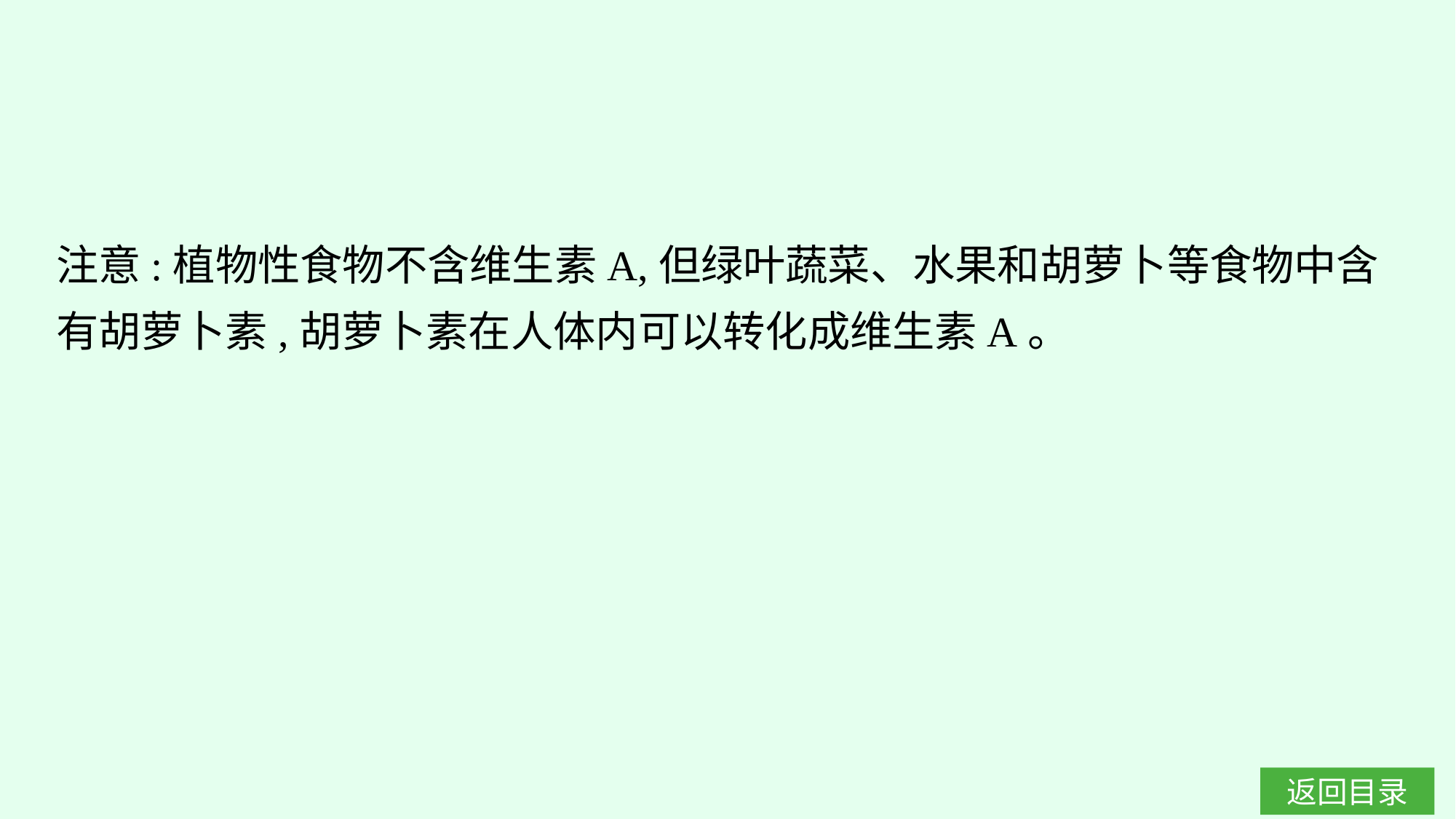

注意:植物性食物不含维生素A,但绿叶蔬菜、水果和胡萝卜等食物中含有胡萝卜素,胡萝卜素在人体内可以转化成维生素A。